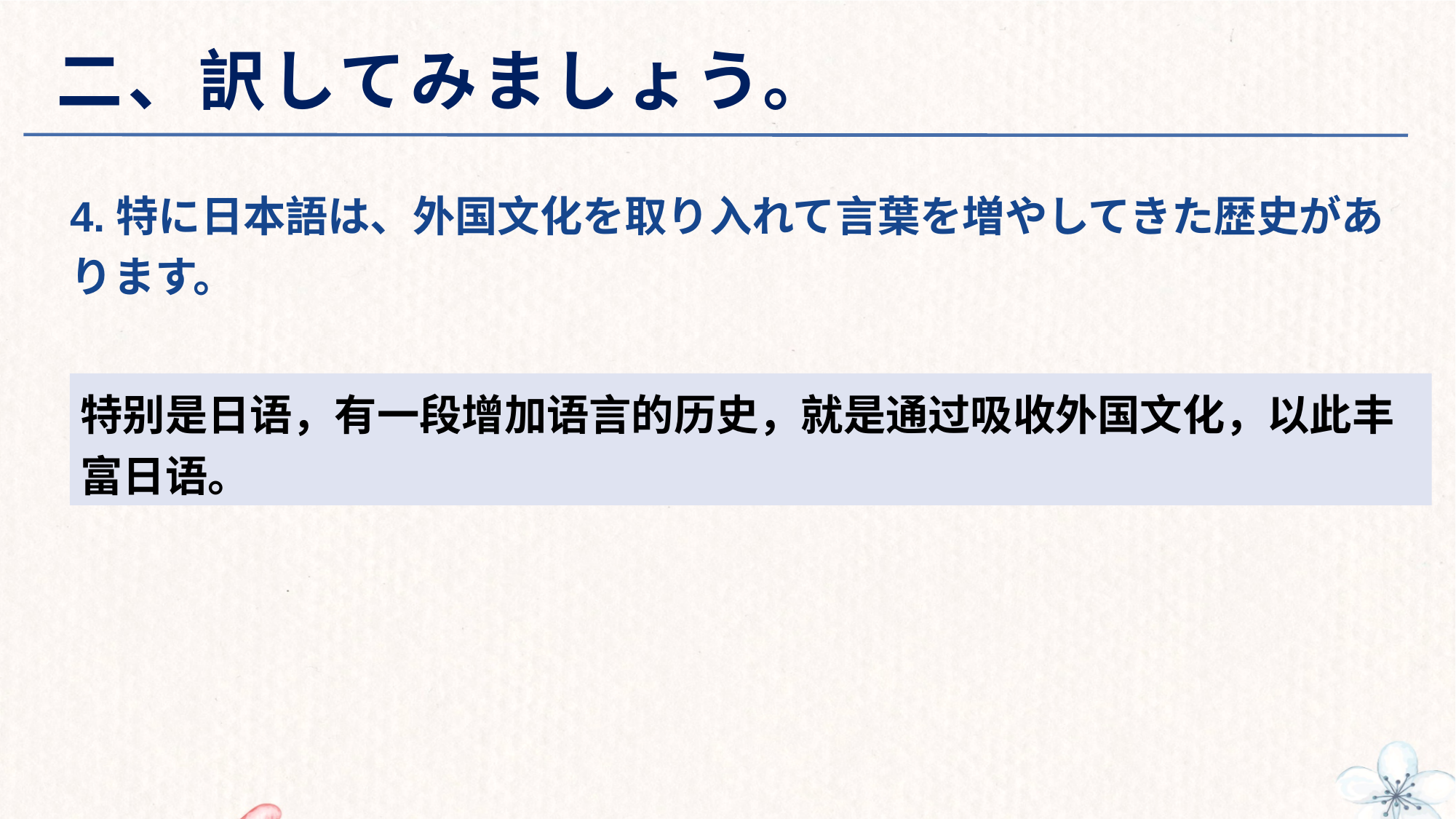

# 二、訳してみましょう。
4.特に日本語は、外国文化を取り入れて言葉を増やしてきた歴史があります。
特别是日语，有一段增加语言的历史，就是通过吸收外国文化，以此丰富日语。